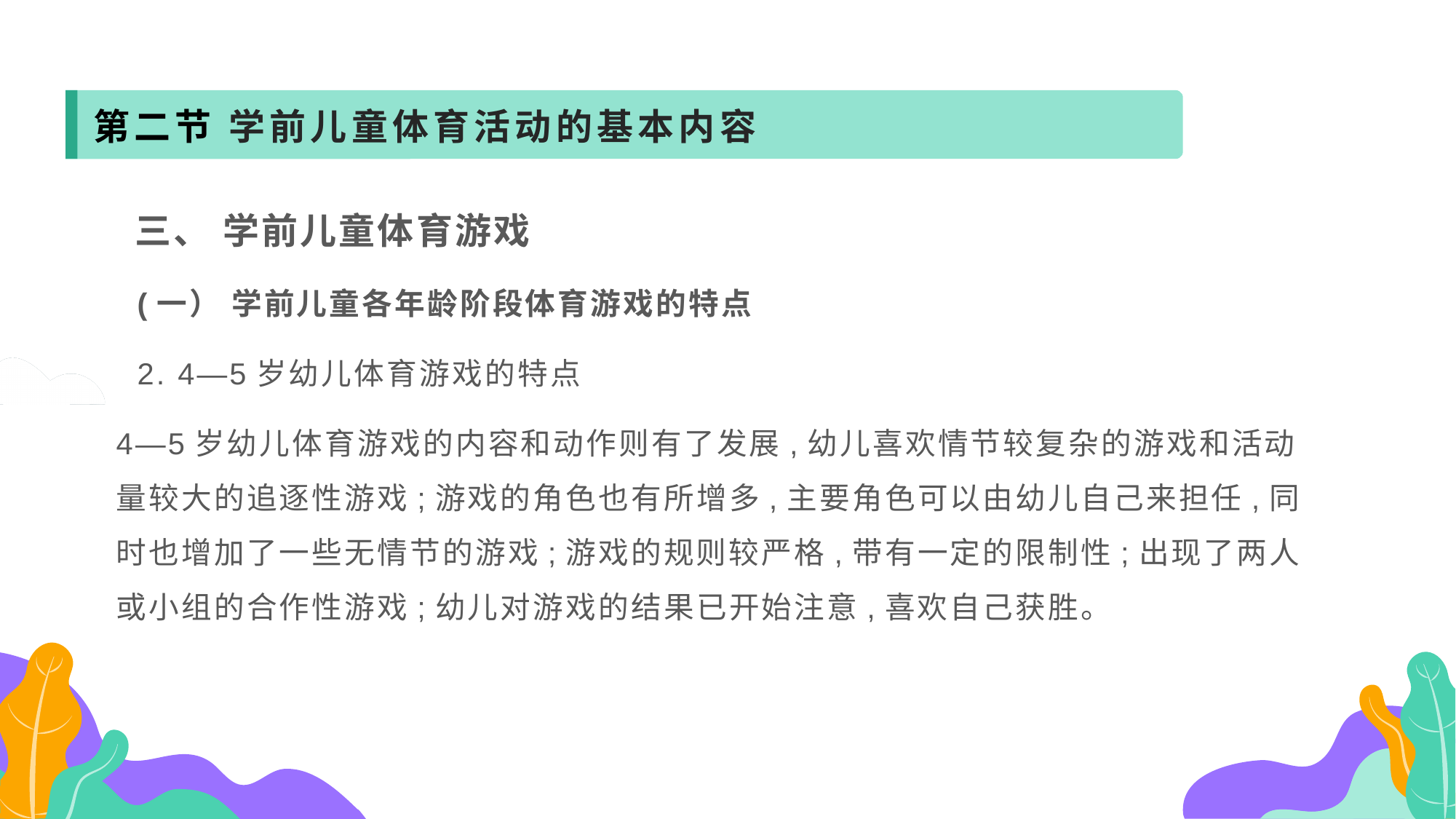

第二节 学前儿童体育活动的基本内容
 三、 学前儿童体育游戏
  (一） 学前儿童各年龄阶段体育游戏的特点
  2. 4—5岁幼儿体育游戏的特点
4—5岁幼儿体育游戏的内容和动作则有了发展,幼儿喜欢情节较复杂的游戏和活动量较大的追逐性游戏;游戏的角色也有所增多,主要角色可以由幼儿自己来担任,同时也增加了一些无情节的游戏;游戏的规则较严格,带有一定的限制性;出现了两人或小组的合作性游戏;幼儿对游戏的结果已开始注意,喜欢自己获胜。